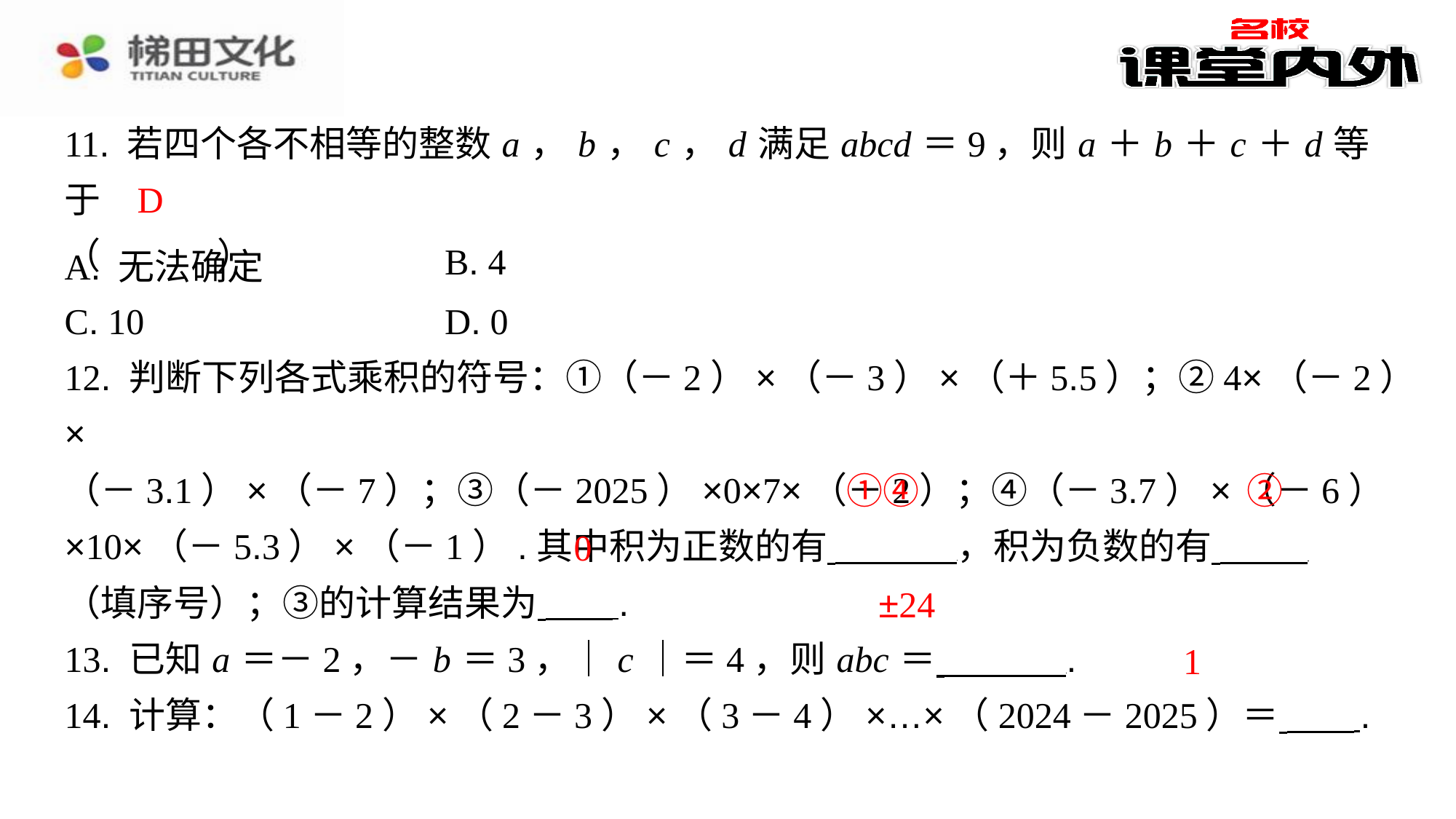

11. 若四个各不相等的整数 a ， b ， c ， d 满足 abcd ＝9，则 a ＋ b ＋ c ＋ d 等于
（　D　）
D
| A. 无法确定 | B. 4 |
| --- | --- |
| C. 10 | D. 0 |
12. 判断下列各式乘积的符号：①（－2）×（－3）×（＋5.5）；②4×（－2）×
（－3.1）×（－7）；③（－2025）×0×7×（－2）；④（－3.7）×（－6）
×10×（－5.3）×（－1）.其中积为正数的有                    ，积为负数的有               ⁠
（填序号）；③的计算结果为            ⁠.
13. 已知 a ＝－2，－ b ＝3，｜ c ｜＝4，则 abc ＝                    ⁠.
14. 计算：（1－2）×（2－3）×（3－4）×…×（2024－2025）＝            ⁠.
①④
②
0
±24
1